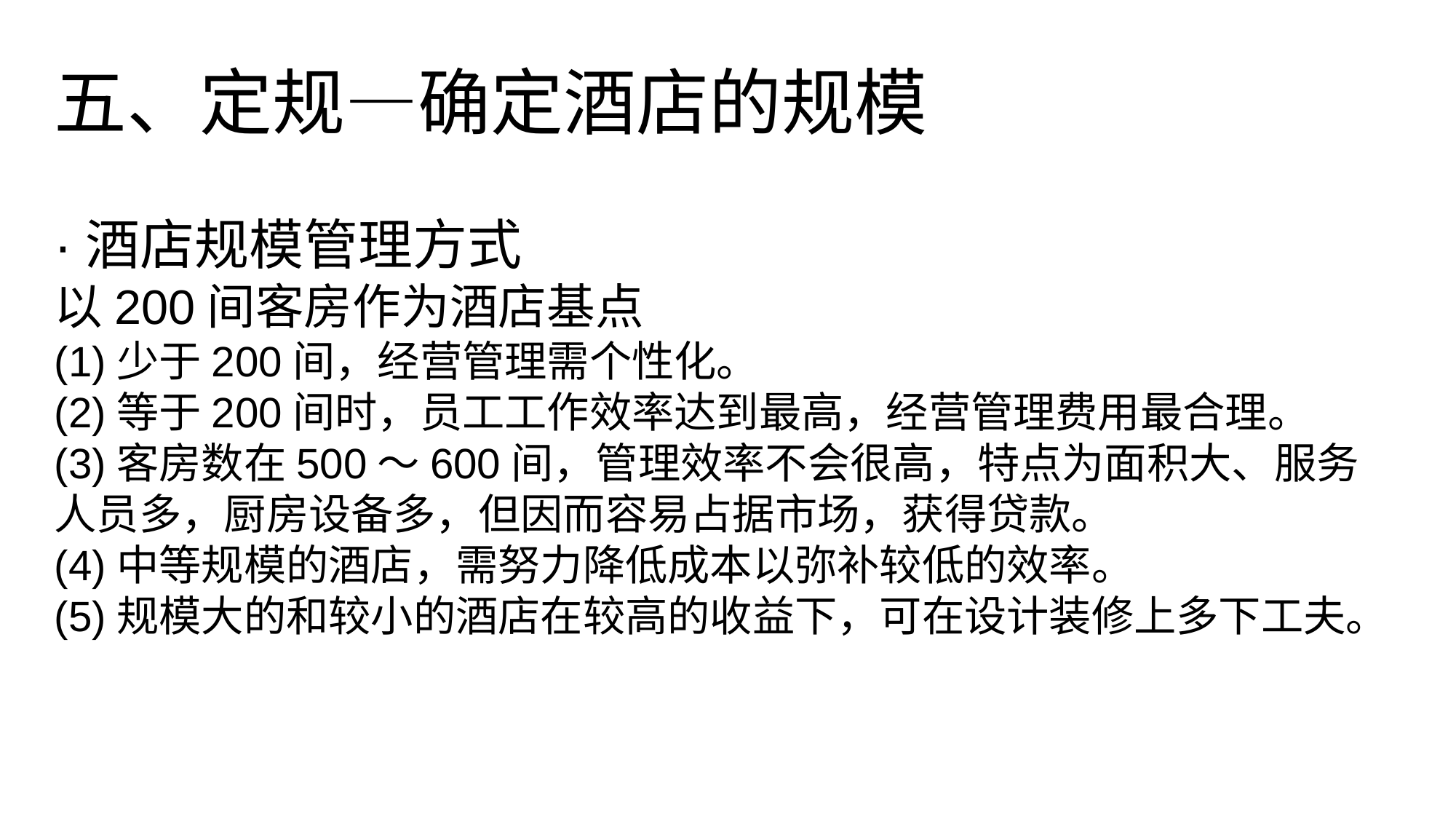

五、定规—确定酒店的规模
·酒店规模管理方式
以200间客房作为酒店基点
(1)少于200间，经营管理需个性化。
(2)等于200间时，员工工作效率达到最高，经营管理费用最合理。
(3)客房数在500～600间，管理效率不会很高，特点为面积大、服务人员多，厨房设备多，但因而容易占据市场，获得贷款。
(4)中等规模的酒店，需努力降低成本以弥补较低的效率。
(5)规模大的和较小的酒店在较高的收益下，可在设计装修上多下工夫。